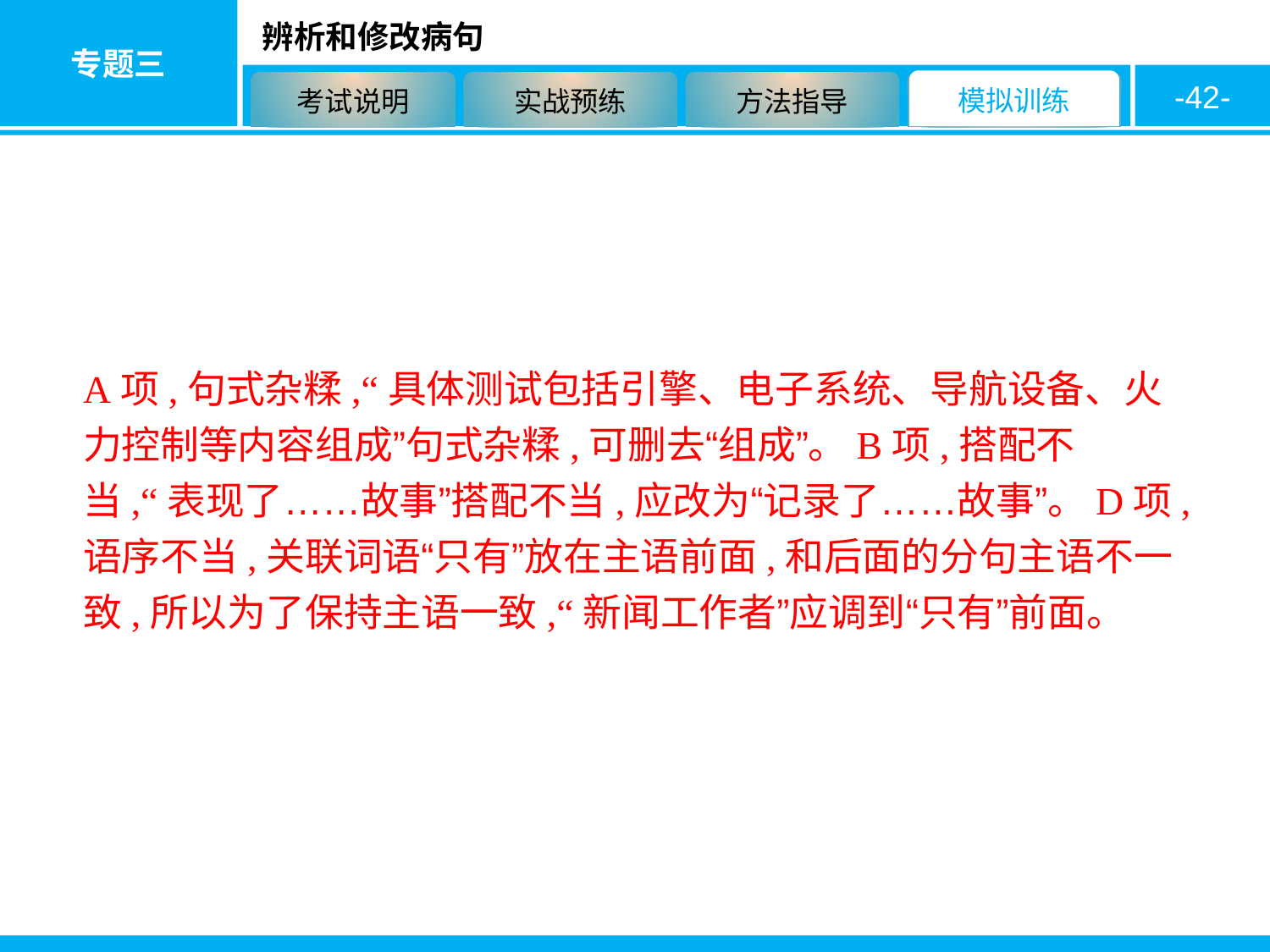

-42-
A项,句式杂糅,“具体测试包括引擎、电子系统、导航设备、火力控制等内容组成”句式杂糅,可删去“组成”。B项,搭配不当,“表现了……故事”搭配不当,应改为“记录了……故事”。D项,语序不当,关联词语“只有”放在主语前面,和后面的分句主语不一致,所以为了保持主语一致,“新闻工作者”应调到“只有”前面。